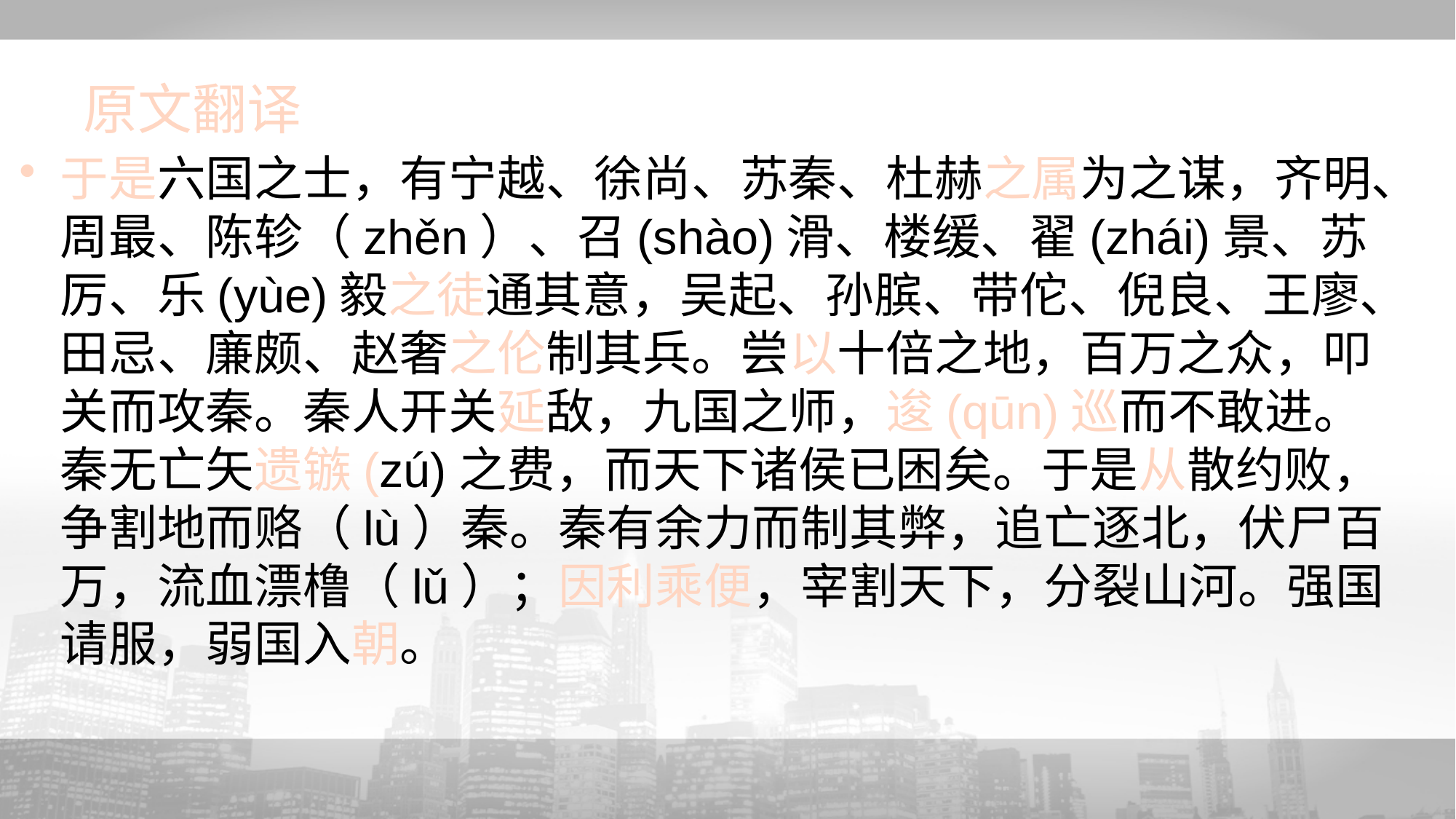

# 原文翻译

于是六国之士，有宁越、徐尚、苏秦、杜赫之属为之谋，齐明、周最、陈轸（zhěn）、召(shào)滑、楼缓、翟(zhái)景、苏厉、乐(yùe)毅之徒通其意，吴起、孙膑、带佗、倪良、王廖、田忌、廉颇、赵奢之伦制其兵。尝以十倍之地，百万之众，叩关而攻秦。秦人开关延敌，九国之师，逡(qūn)巡而不敢进。秦无亡矢遗镞(zú)之费，而天下诸侯已困矣。于是从散约败，争割地而赂（lù）秦。秦有余力而制其弊，追亡逐北，伏尸百万，流血漂橹（lǔ）；因利乘便，宰割天下，分裂山河。强国请服，弱国入朝。